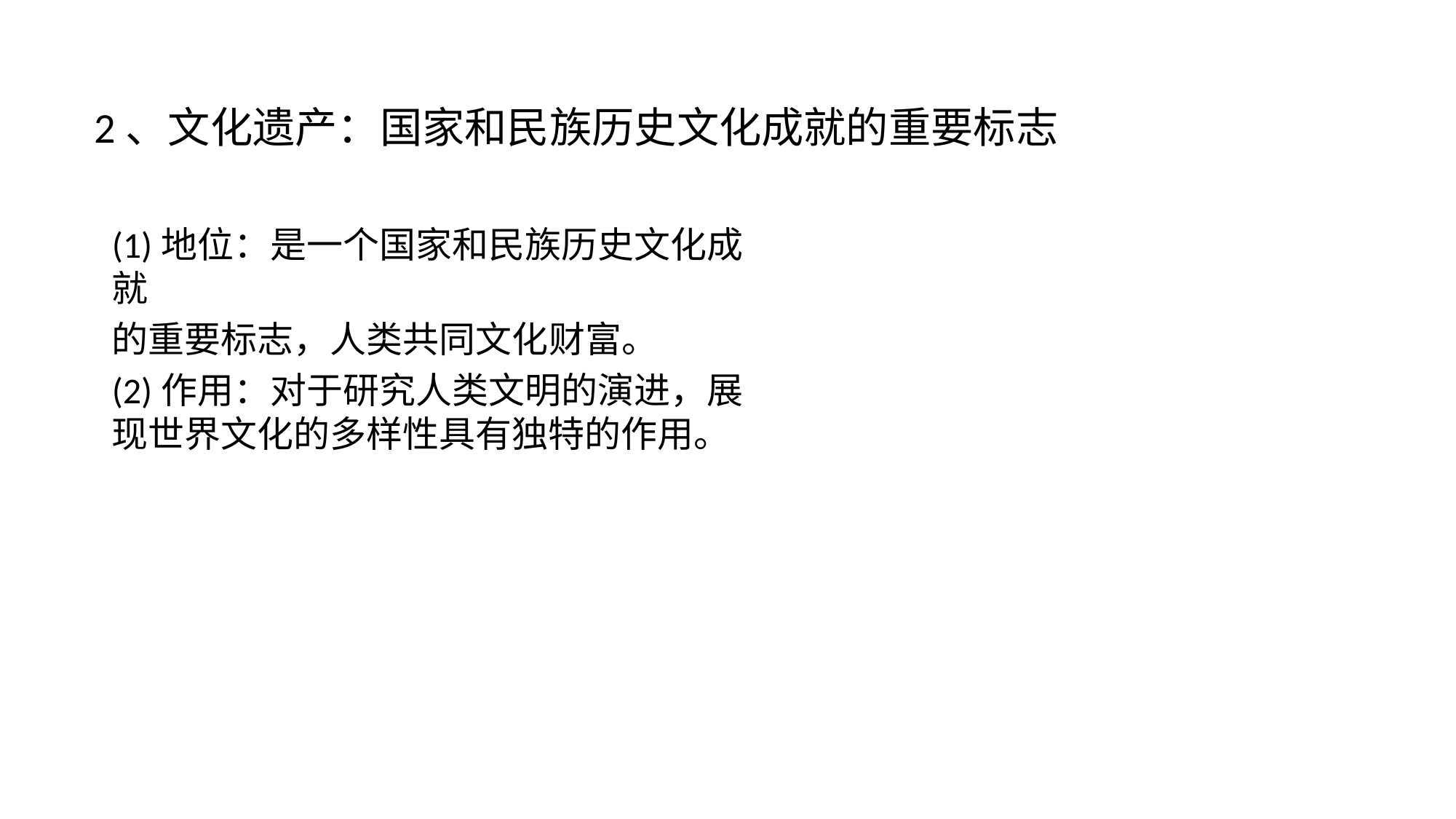

2、文化遗产：国家和民族历史文化成就的重要标志
(1)地位：是一个国家和民族历史文化成就
的重要标志，人类共同文化财富。
(2)作用：对于研究人类文明的演进，展现世界文化的多样性具有独特的作用。